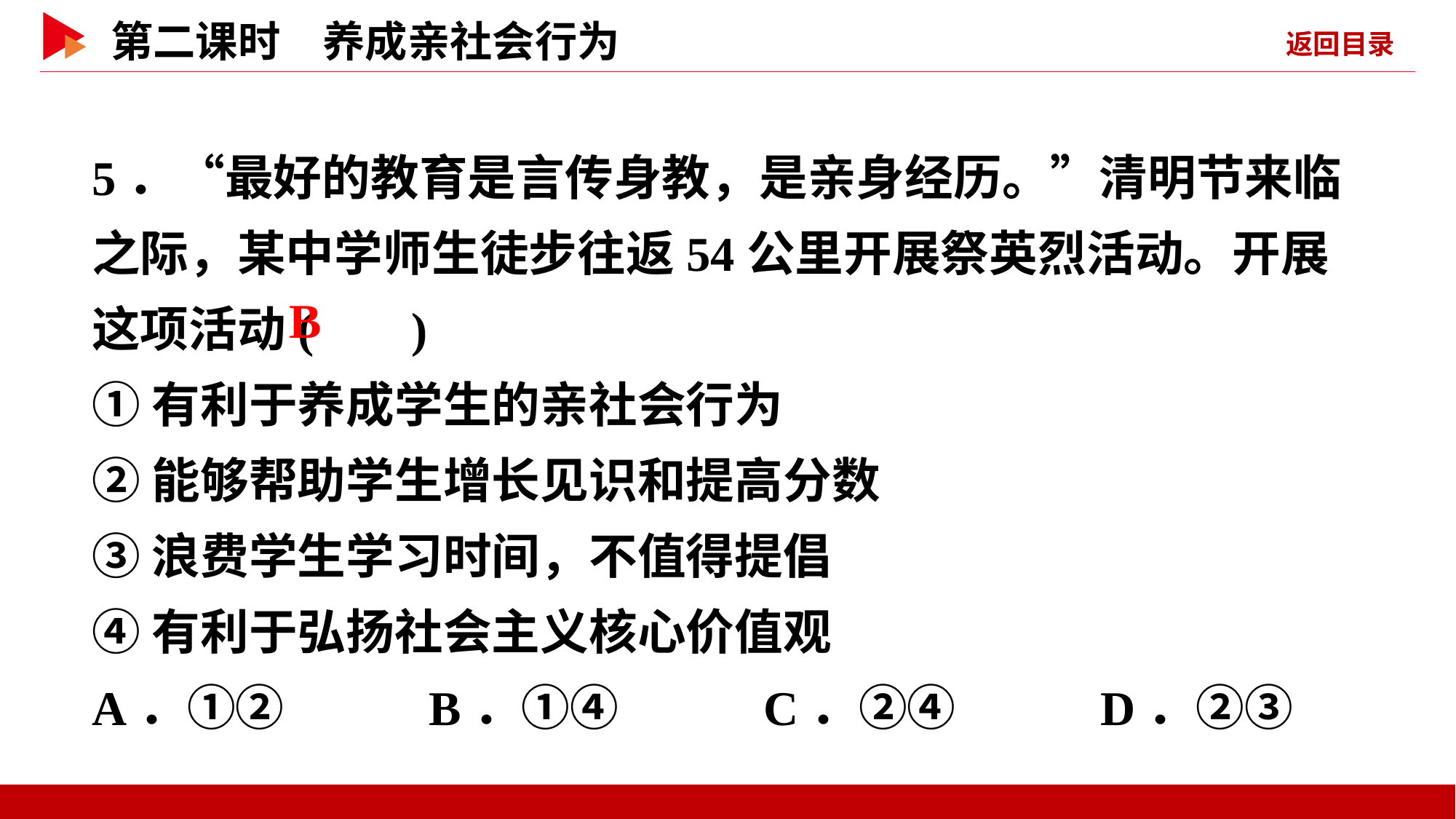

5．“最好的教育是言传身教，是亲身经历。”清明节来临之际，某中学师生徒步往返54公里开展祭英烈活动。开展这项活动(        )
①有利于养成学生的亲社会行为
②能够帮助学生增长见识和提高分数
③浪费学生学习时间，不值得提倡
④有利于弘扬社会主义核心价值观
A．①②            B．①④            C．②④            D．②③
   B